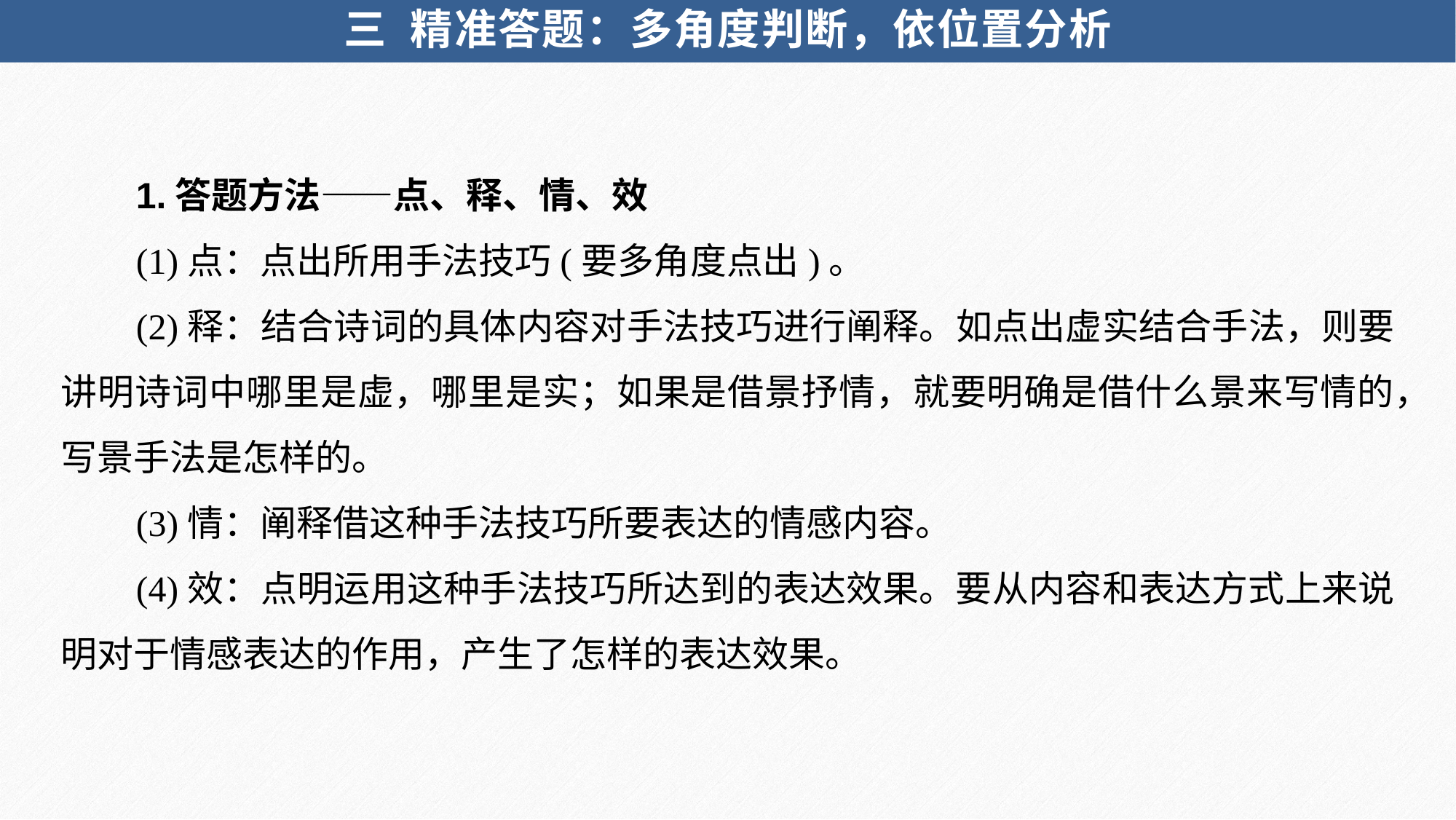

三  精准答题：多角度判断，依位置分析
1.答题方法——点、释、情、效
(1)点：点出所用手法技巧(要多角度点出)。
(2)释：结合诗词的具体内容对手法技巧进行阐释。如点出虚实结合手法，则要讲明诗词中哪里是虚，哪里是实；如果是借景抒情，就要明确是借什么景来写情的，写景手法是怎样的。
(3)情：阐释借这种手法技巧所要表达的情感内容。
(4)效：点明运用这种手法技巧所达到的表达效果。要从内容和表达方式上来说明对于情感表达的作用，产生了怎样的表达效果。